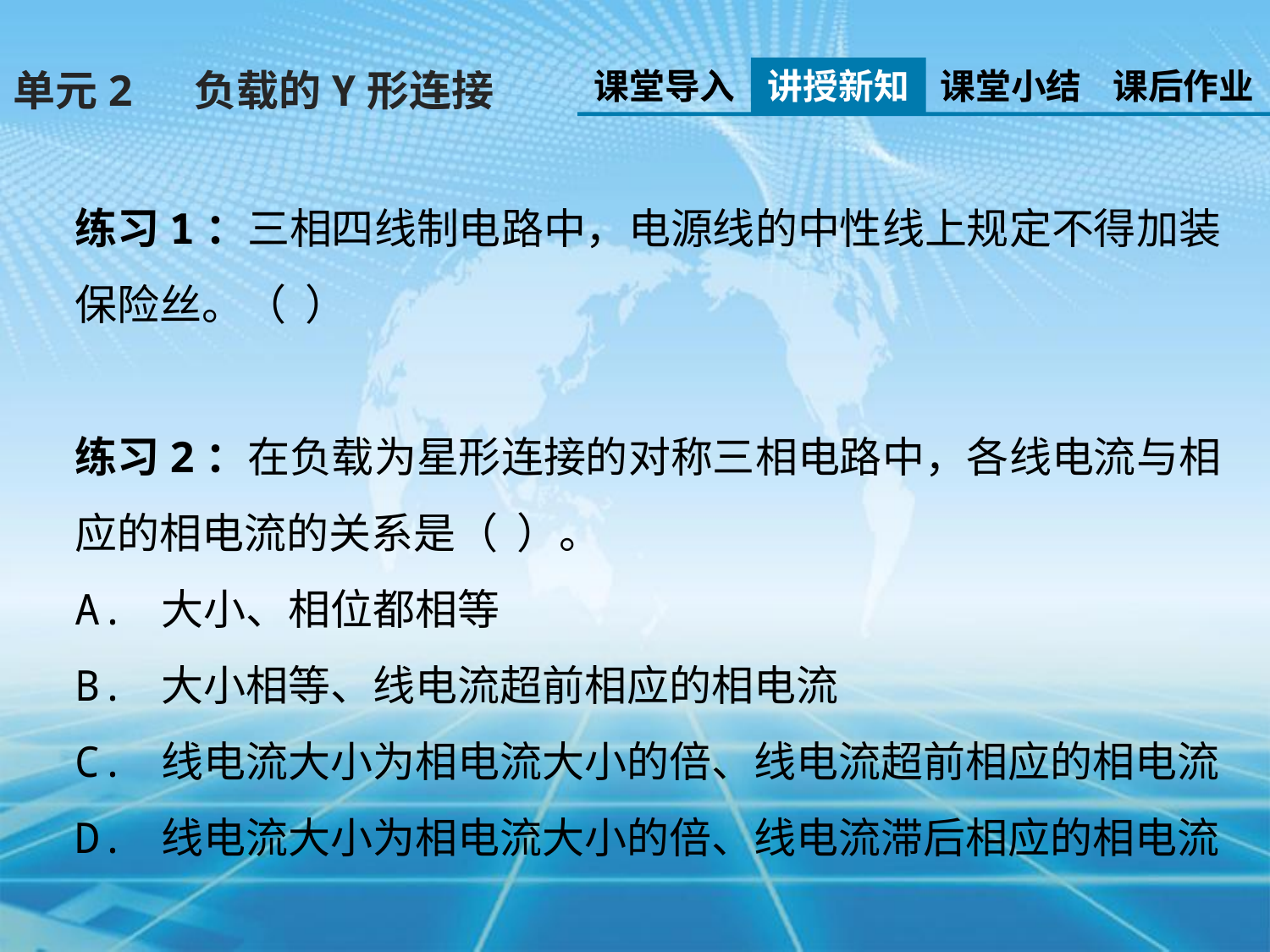

课堂导入
讲授新知
课堂小结
课后作业
单元2  负载的Y形连接
练习1：三相四线制电路中，电源线的中性线上规定不得加装保险丝。（  ）

练习2：在负载为星形连接的对称三相电路中，各线电流与相应的相电流的关系是（  ）。
A. 大小、相位都相等
B. 大小相等、线电流超前相应的相电流
C. 线电流大小为相电流大小的倍、线电流超前相应的相电流
D. 线电流大小为相电流大小的倍、线电流滞后相应的相电流